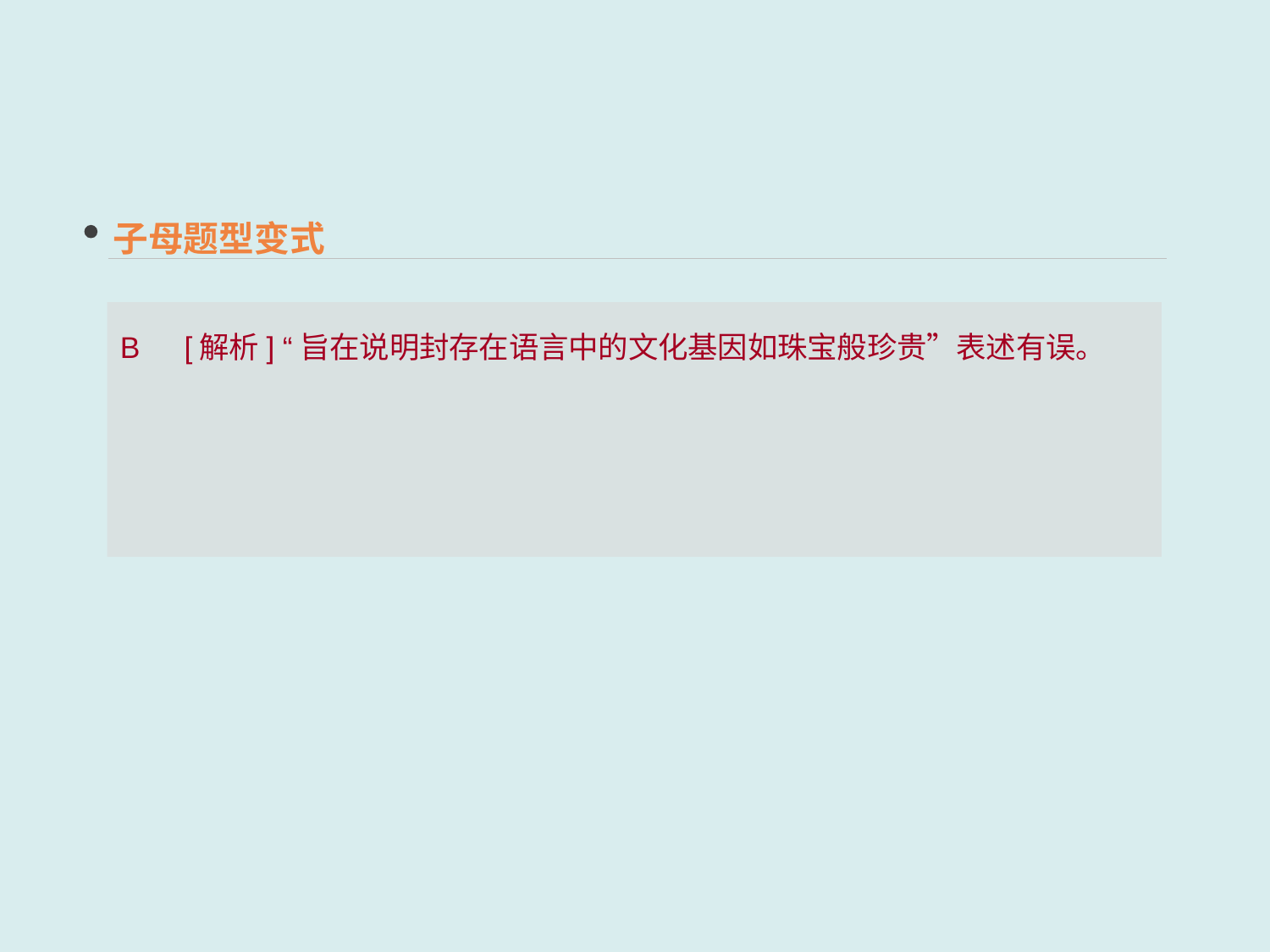

子母题型变式

B　[解析] “旨在说明封存在语言中的文化基因如珠宝般珍贵”表述有误。